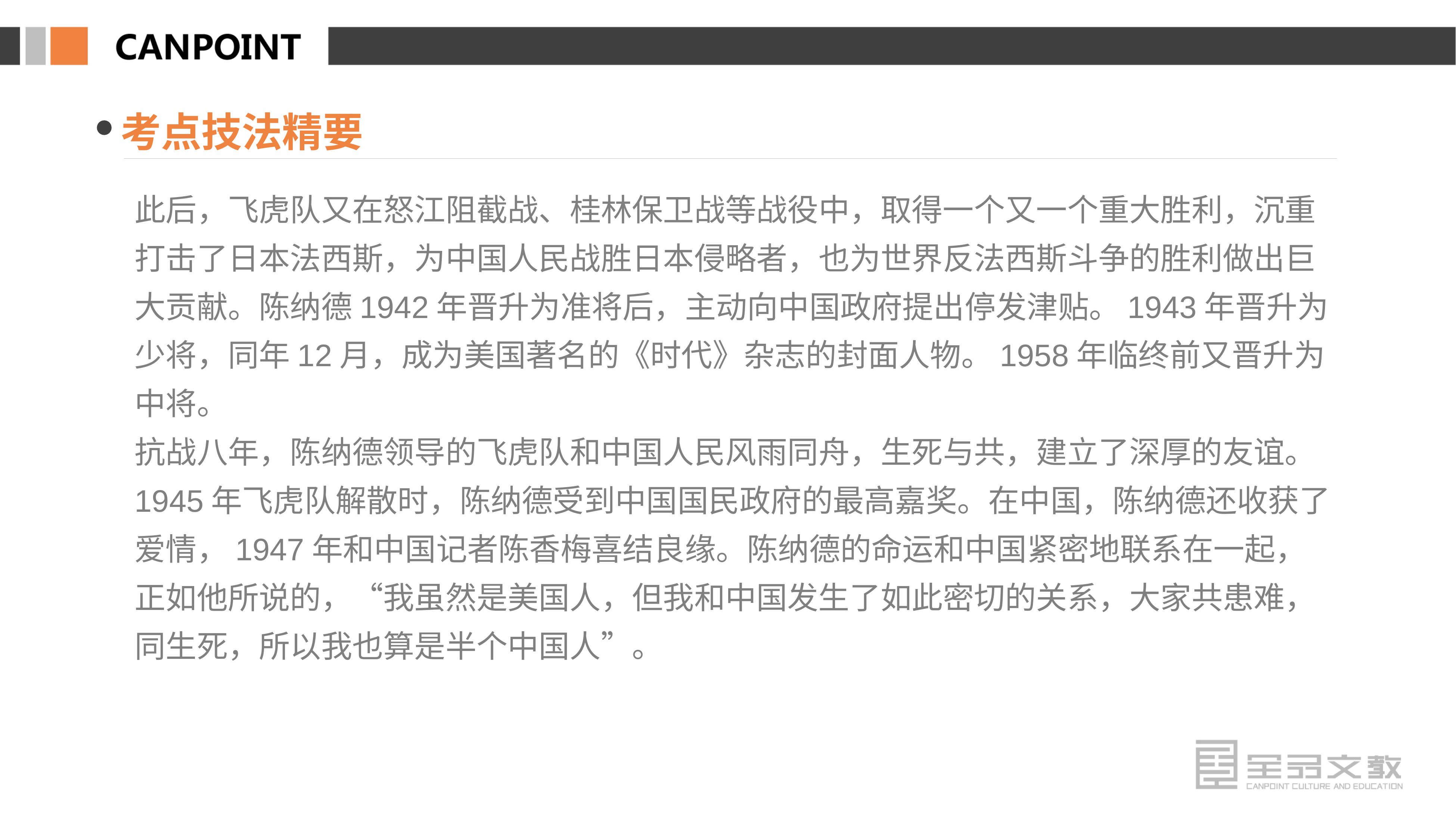

考点技法精要

此后，飞虎队又在怒江阻截战、桂林保卫战等战役中，取得一个又一个重大胜利，沉重打击了日本法西斯，为中国人民战胜日本侵略者，也为世界反法西斯斗争的胜利做出巨大贡献。陈纳德1942年晋升为准将后，主动向中国政府提出停发津贴。1943年晋升为少将，同年12月，成为美国著名的《时代》杂志的封面人物。1958年临终前又晋升为中将。
抗战八年，陈纳德领导的飞虎队和中国人民风雨同舟，生死与共，建立了深厚的友谊。1945年飞虎队解散时，陈纳德受到中国国民政府的最高嘉奖。在中国，陈纳德还收获了爱情，1947年和中国记者陈香梅喜结良缘。陈纳德的命运和中国紧密地联系在一起，正如他所说的，“我虽然是美国人，但我和中国发生了如此密切的关系，大家共患难，同生死，所以我也算是半个中国人”。